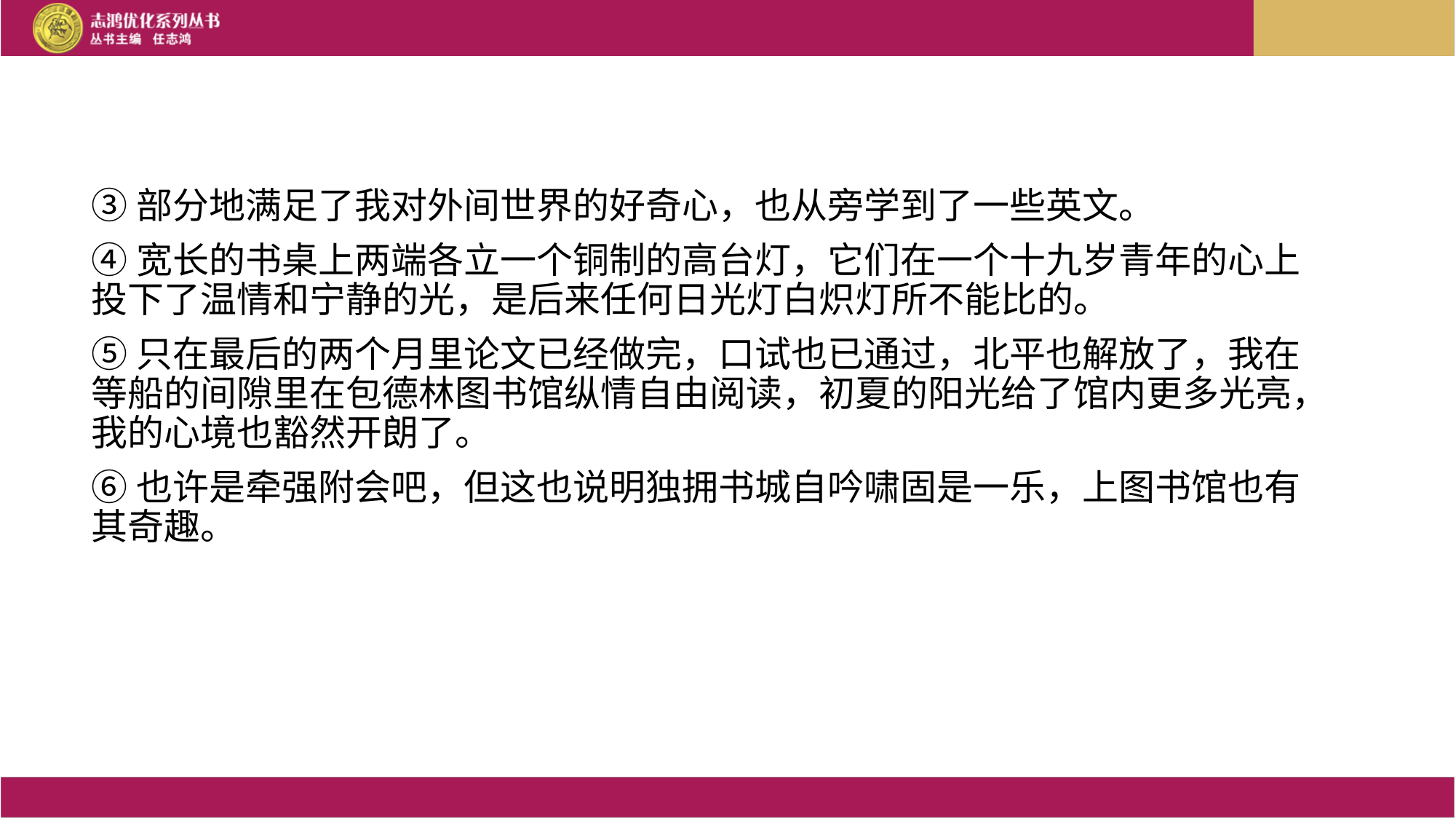

③部分地满足了我对外间世界的好奇心，也从旁学到了一些英文。
④宽长的书桌上两端各立一个铜制的高台灯，它们在一个十九岁青年的心上投下了温情和宁静的光，是后来任何日光灯白炽灯所不能比的。
⑤只在最后的两个月里论文已经做完，口试也已通过，北平也解放了，我在等船的间隙里在包德林图书馆纵情自由阅读，初夏的阳光给了馆内更多光亮，我的心境也豁然开朗了。
⑥也许是牵强附会吧，但这也说明独拥书城自吟啸固是一乐，上图书馆也有其奇趣。